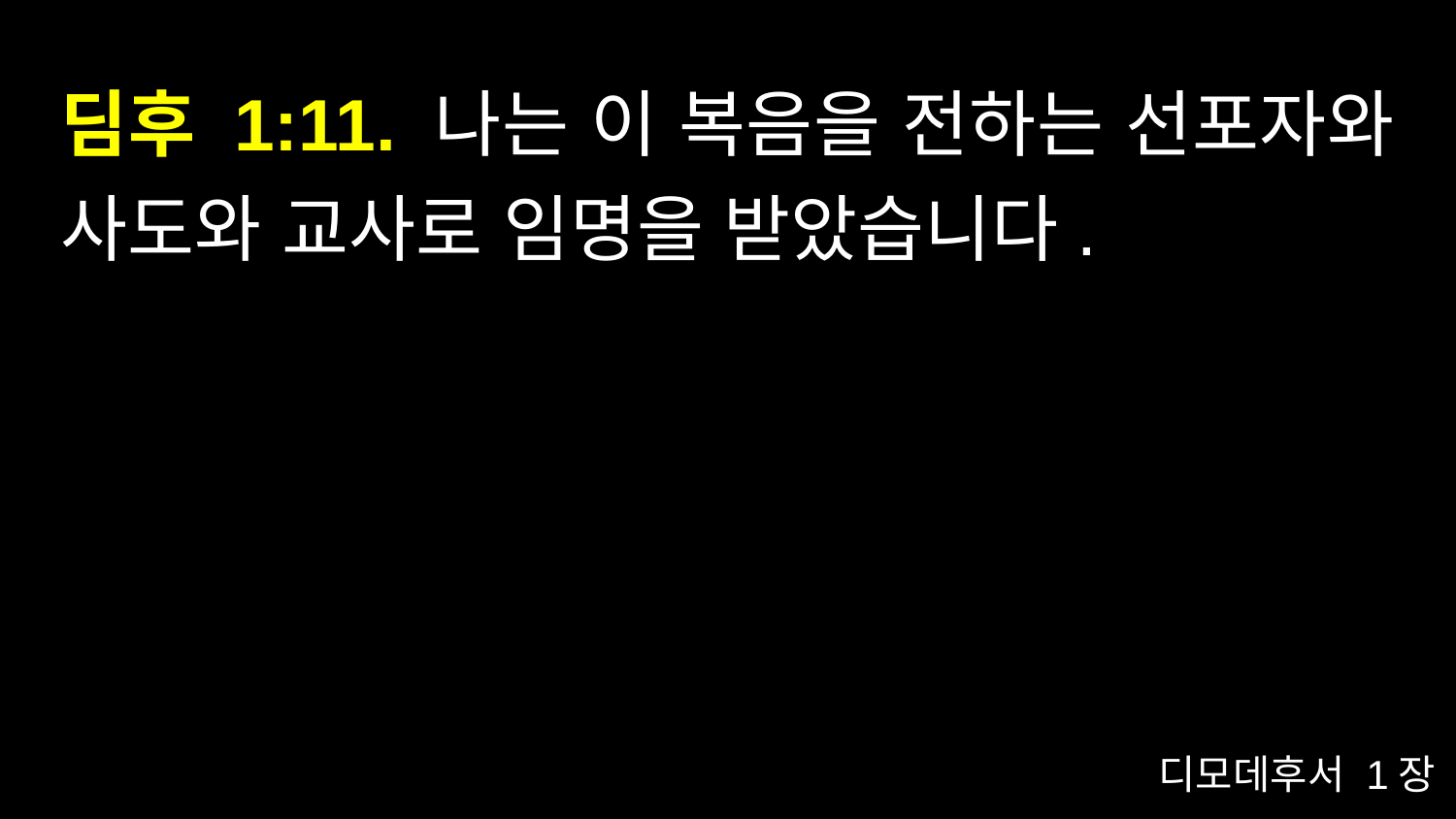

# 딤후 1:11. 나는 이 복음을 전하는 선포자와 사도와 교사로 임명을 받았습니다.
디모데후서 1장